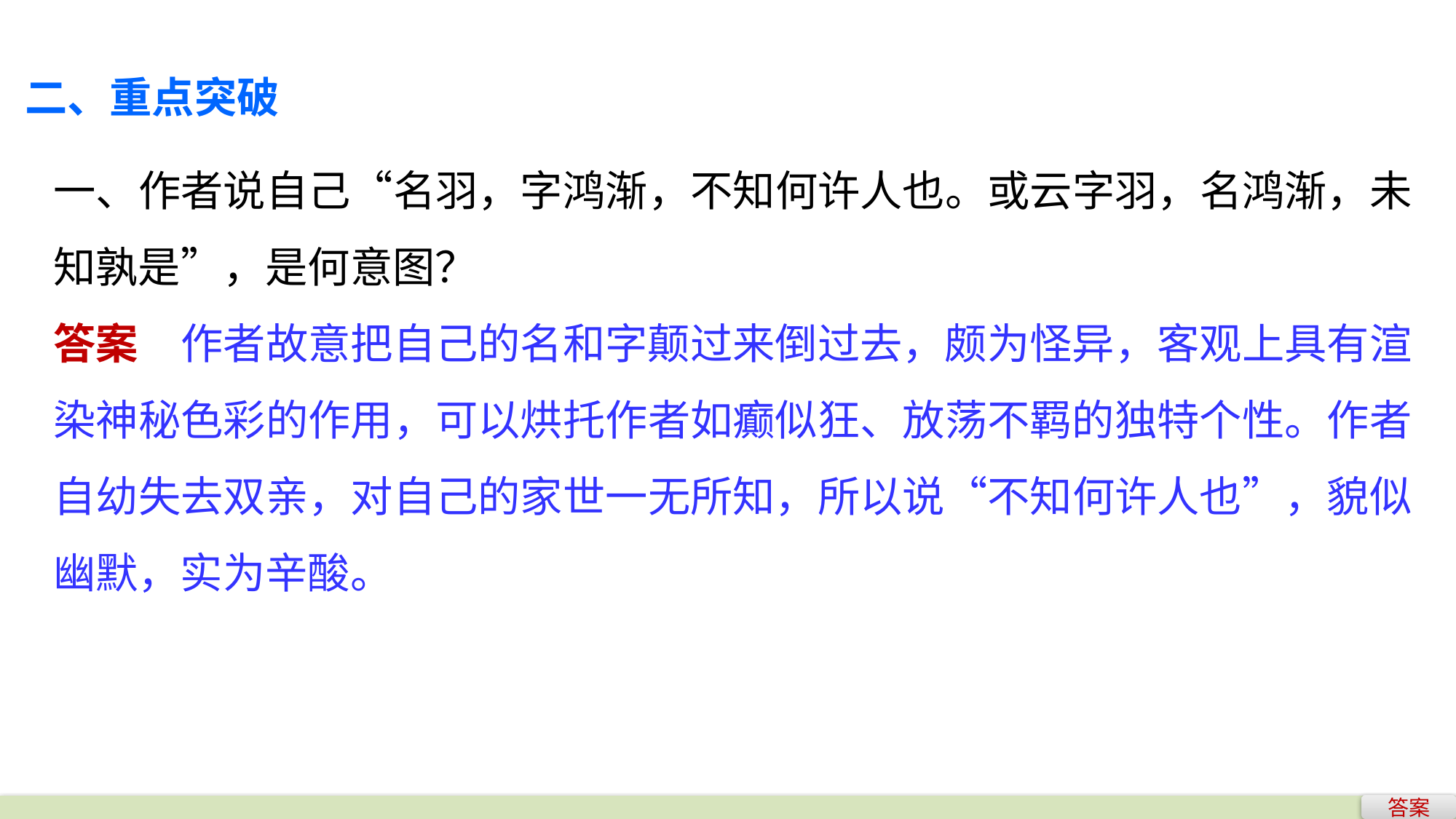

二、重点突破
一、作者说自己“名羽，字鸿渐，不知何许人也。或云字羽，名鸿渐，未知孰是”，是何意图？
答案　作者故意把自己的名和字颠过来倒过去，颇为怪异，客观上具有渲染神秘色彩的作用，可以烘托作者如癫似狂、放荡不羁的独特个性。作者自幼失去双亲，对自己的家世一无所知，所以说“不知何许人也”，貌似幽默，实为辛酸。
答案